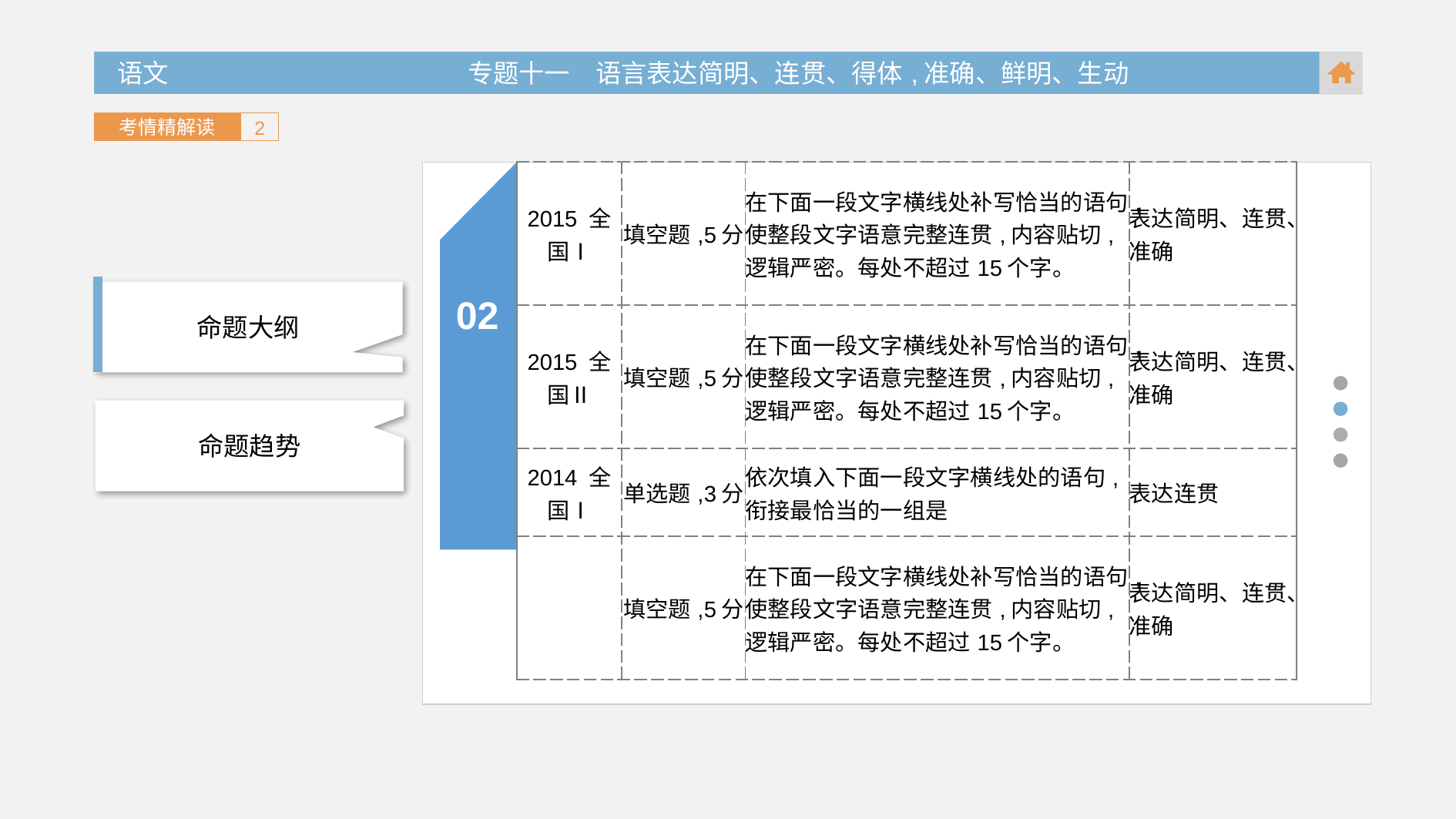

语文                                                    专题十一　语言表达简明、连贯、得体,准确、鲜明、生动
 语文                                                    专题十一　语言表达简明、连贯、得体,准确、鲜明、生动

考情精解读
2

02
| 2015 全国Ⅰ | 填空题,5分 | 在下面一段文字横线处补写恰当的语句,使整段文字语意完整连贯,内容贴切,逻辑严密。每处不超过15个字。 | 表达简明、连贯、准确 |
| --- | --- | --- | --- |
| 2015 全国Ⅱ | 填空题,5分 | 在下面一段文字横线处补写恰当的语句,使整段文字语意完整连贯,内容贴切,逻辑严密。每处不超过15个字。 | 表达简明、连贯、准确 |
| 2014 全国Ⅰ | 单选题,3分 | 依次填入下面一段文字横线处的语句,衔接最恰当的一组是 | 表达连贯 |
|  | 填空题,5分 | 在下面一段文字横线处补写恰当的语句,使整段文字语意完整连贯,内容贴切,逻辑严密。每处不超过15个字。 | 表达简明、连贯、准确 |
命题大纲

命题趋势